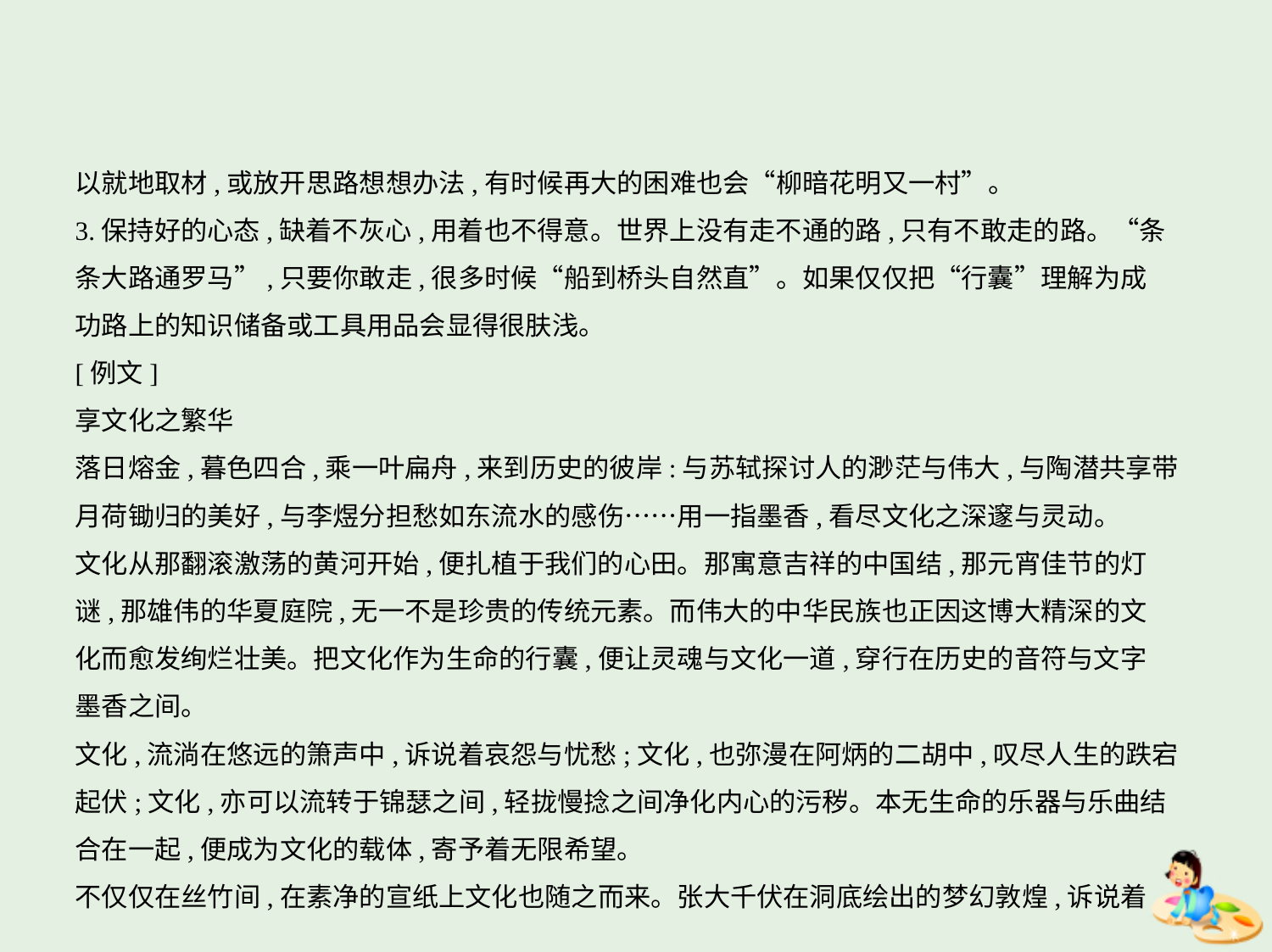

以就地取材,或放开思路想想办法,有时候再大的困难也会“柳暗花明又一村”。
3.保持好的心态,缺着不灰心,用着也不得意。世界上没有走不通的路,只有不敢走的路。“条
条大路通罗马”,只要你敢走,很多时候“船到桥头自然直”。如果仅仅把“行囊”理解为成
功路上的知识储备或工具用品会显得很肤浅。
[例文]
享文化之繁华
落日熔金,暮色四合,乘一叶扁舟,来到历史的彼岸:与苏轼探讨人的渺茫与伟大,与陶潜共享带
月荷锄归的美好,与李煜分担愁如东流水的感伤……用一指墨香,看尽文化之深邃与灵动。
文化从那翻滚激荡的黄河开始,便扎植于我们的心田。那寓意吉祥的中国结,那元宵佳节的灯
谜,那雄伟的华夏庭院,无一不是珍贵的传统元素。而伟大的中华民族也正因这博大精深的文
化而愈发绚烂壮美。把文化作为生命的行囊,便让灵魂与文化一道,穿行在历史的音符与文字
墨香之间。
文化,流淌在悠远的箫声中,诉说着哀怨与忧愁;文化,也弥漫在阿炳的二胡中,叹尽人生的跌宕
起伏;文化,亦可以流转于锦瑟之间,轻拢慢捻之间净化内心的污秽。本无生命的乐器与乐曲结
合在一起,便成为文化的载体,寄予着无限希望。
不仅仅在丝竹间,在素净的宣纸上文化也随之而来。张大千伏在洞底绘出的梦幻敦煌,诉说着